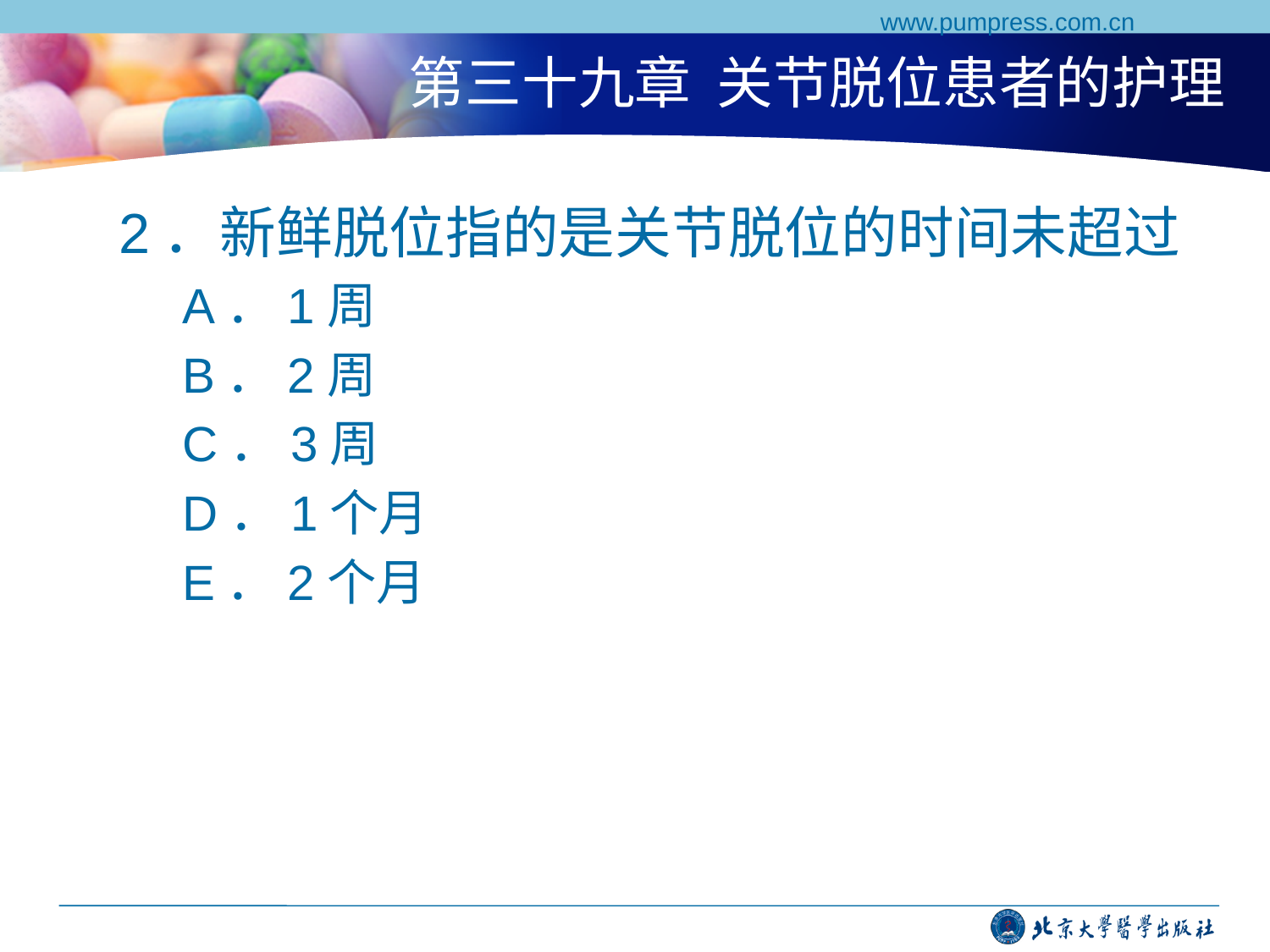

www.pumpress.com.cn
# 第三十九章  关节脱位患者的护理
2．新鲜脱位指的是关节脱位的时间未超过
A．1周
B．2周
C．3周
D．1个月
E．2个月